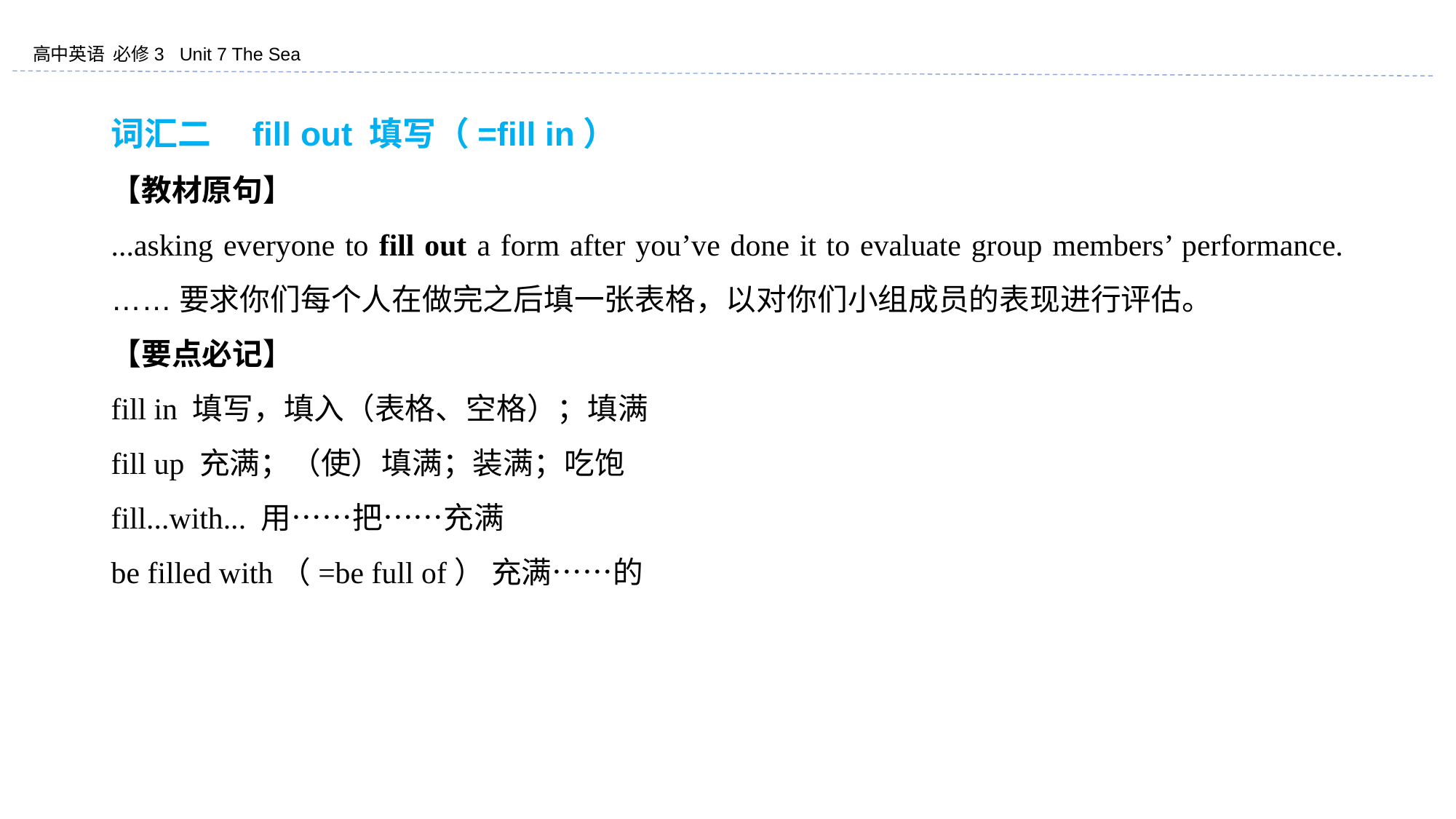

词汇二　fill out 填写（=fill in）
【教材原句】
...asking everyone to fill out a form after you’ve done it to evaluate group members’ performance. ……要求你们每个人在做完之后填一张表格，以对你们小组成员的表现进行评估。
【要点必记】
fill in 填写，填入（表格、空格）；填满
fill up 充满；（使）填满；装满；吃饱
fill...with... 用……把……充满
be filled with（=be full of） 充满……的